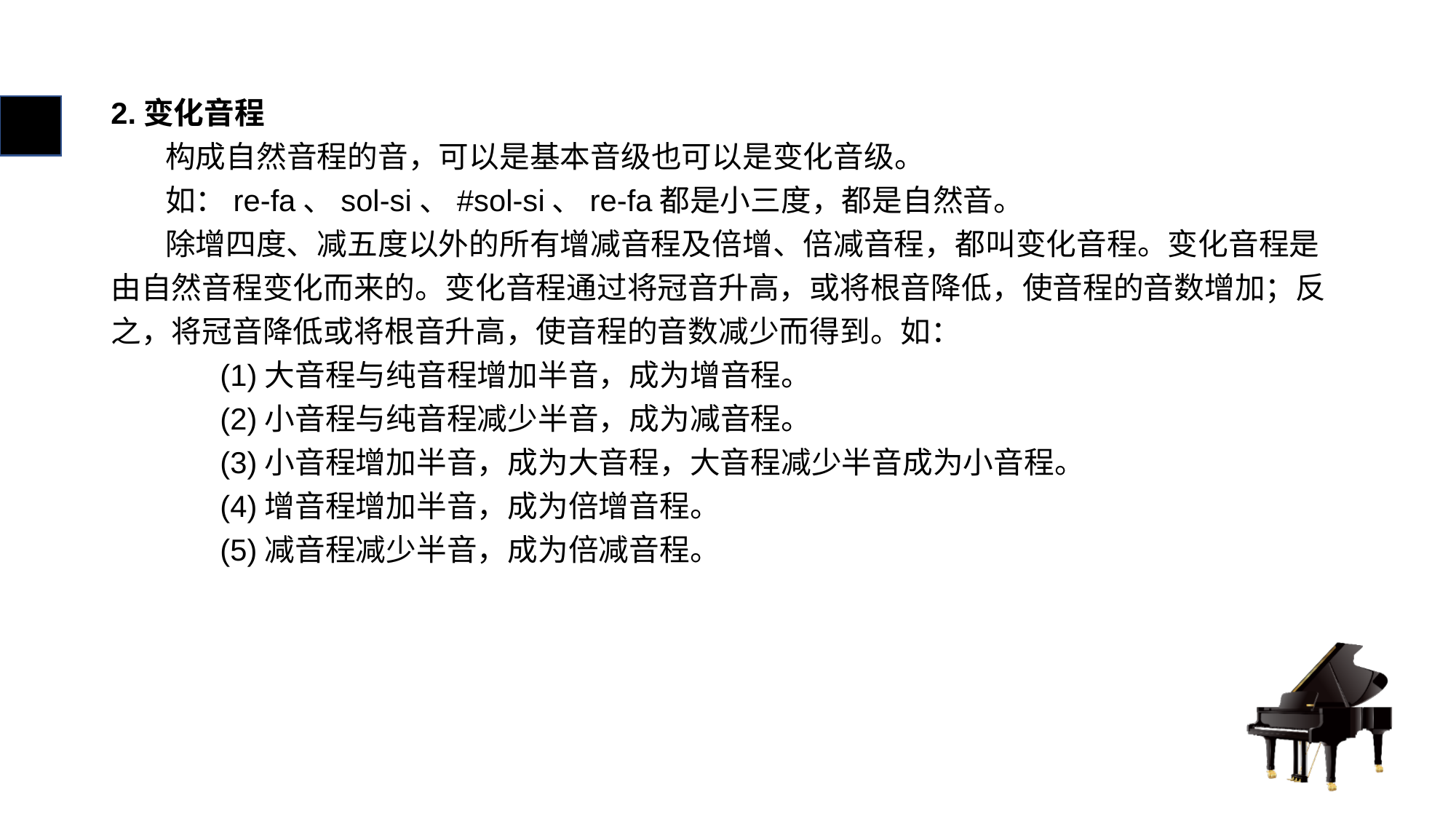

# 2.变化音程
       构成自然音程的音，可以是基本音级也可以是变化音级。
       如：re-fa、sol-si、#sol-si、re-fa都是小三度，都是自然音。
       除增四度、减五度以外的所有增减音程及倍增、倍减音程，都叫变化音程。变化音程是由自然音程变化而来的。变化音程通过将冠音升高，或将根音降低，使音程的音数增加；反之，将冠音降低或将根音升高，使音程的音数减少而得到。如：
	(1)大音程与纯音程增加半音，成为增音程。
	(2)小音程与纯音程减少半音，成为减音程。
	(3)小音程增加半音，成为大音程，大音程减少半音成为小音程。
	(4)增音程增加半音，成为倍增音程。
	(5)减音程减少半音，成为倍减音程。